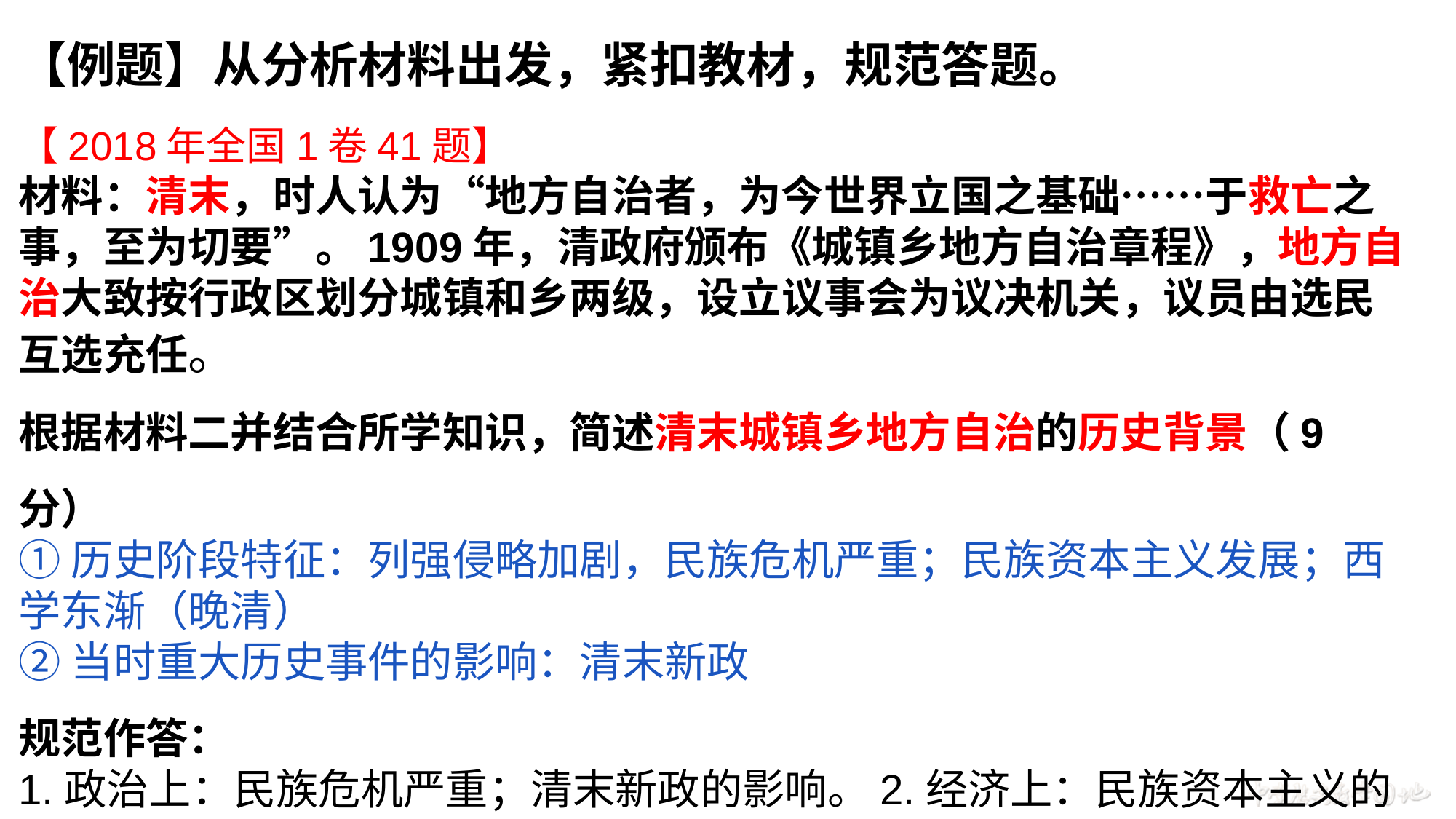

【例题】从分析材料出发，紧扣教材，规范答题。
【2018年全国1卷41题】
材料：清末，时人认为“地方自治者，为今世界立国之基础……于救亡之事，至为切要”。1909年，清政府颁布《城镇乡地方自治章程》，地方自治大致按行政区划分城镇和乡两级，设立议事会为议决机关，议员由选民互选充任。
根据材料二并结合所学知识，简述清末城镇乡地方自治的历史背景（9分）
①历史阶段特征：列强侵略加剧，民族危机严重；民族资本主义发展；西学东渐（晚清）
②当时重大历史事件的影响：清末新政
规范作答：
1.政治上：民族危机严重；清末新政的影响。2.经济上：民族资本主义的发展。3.思想上：近代西方民主思想的进一步传播